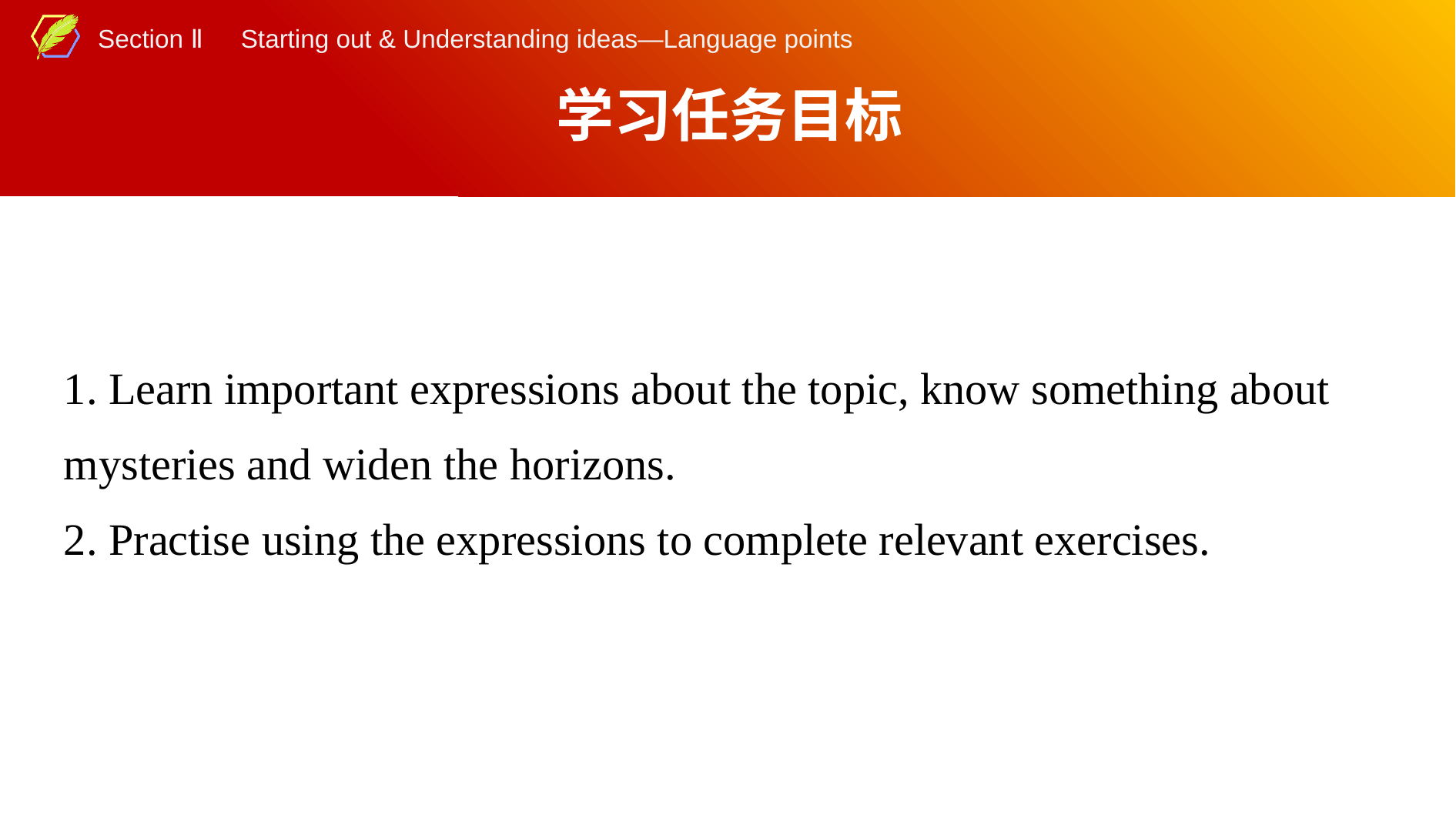

学习任务目标
1. Learn important expressions about the topic, know something about mysteries and widen the horizons.
2. Practise using the expressions to complete relevant exercises.